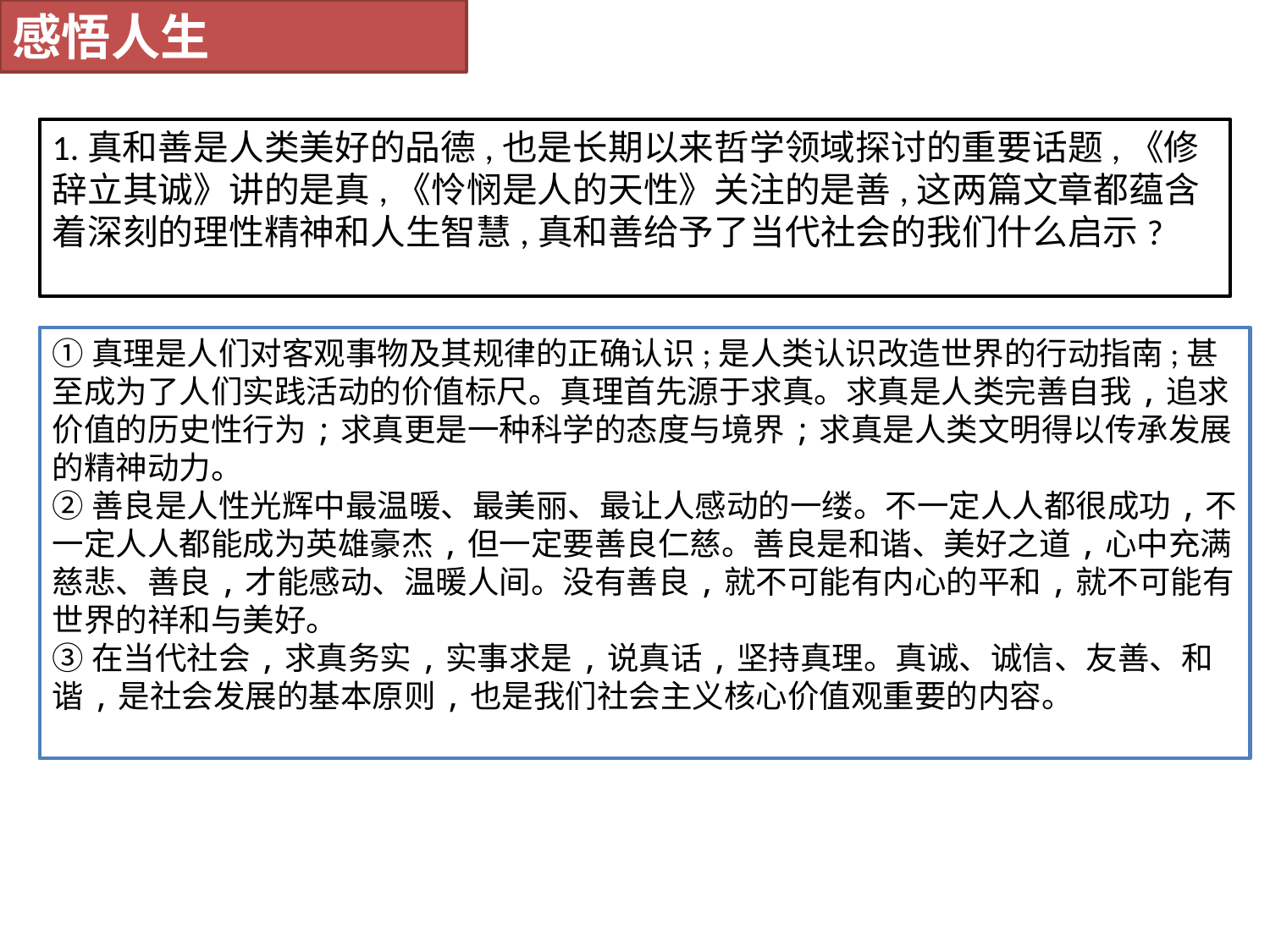

感悟人生
1.真和善是人类美好的品德,也是长期以来哲学领域探讨的重要话题,《修辞立其诚》讲的是真,《怜悯是人的天性》关注的是善,这两篇文章都蕴含着深刻的理性精神和人生智慧,真和善给予了当代社会的我们什么启示?

①真理是人们对客观事物及其规律的正确认识;是人类认识改造世界的行动指南;甚至成为了人们实践活动的价值标尺。真理首先源于求真。求真是人类完善自我,追求价值的历史性行为;求真更是一种科学的态度与境界;求真是人类文明得以传承发展的精神动力。
②善良是人性光辉中最温暖、最美丽、最让人感动的一缕。不一定人人都很成功,不一定人人都能成为英雄豪杰,但一定要善良仁慈。善良是和谐、美好之道,心中充满慈悲、善良,才能感动、温暖人间。没有善良,就不可能有内心的平和,就不可能有世界的祥和与美好。
③在当代社会,求真务实,实事求是,说真话,坚持真理。真诚、诚信、友善、和谐,是社会发展的基本原则,也是我们社会主义核心价值观重要的内容。